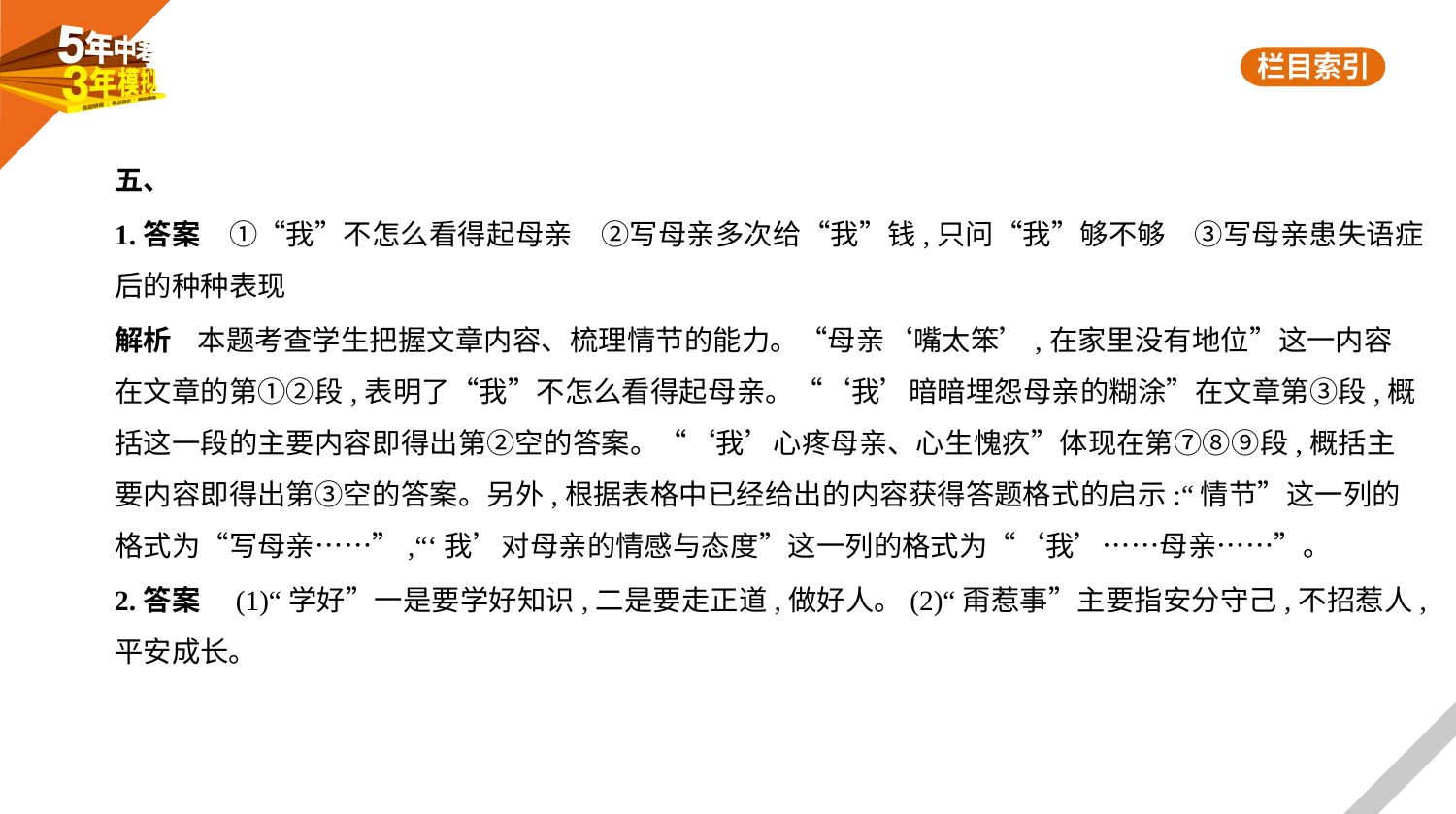

五、
1.答案　①“我”不怎么看得起母亲　②写母亲多次给“我”钱,只问“我”够不够　③写母亲患失语症
后的种种表现
解析    本题考查学生把握文章内容、梳理情节的能力。“母亲‘嘴太笨’,在家里没有地位”这一内容
在文章的第①②段,表明了“我”不怎么看得起母亲。“‘我’暗暗埋怨母亲的糊涂”在文章第③段,概
括这一段的主要内容即得出第②空的答案。“‘我’心疼母亲、心生愧疚”体现在第⑦⑧⑨段,概括主
要内容即得出第③空的答案。另外,根据表格中已经给出的内容获得答题格式的启示:“情节”这一列的
格式为“写母亲……”,“‘我’对母亲的情感与态度”这一列的格式为“‘我’……母亲……”。
2.答案　(1)“学好”一是要学好知识,二是要走正道,做好人。(2)“甭惹事”主要指安分守己,不招惹人,
平安成长。